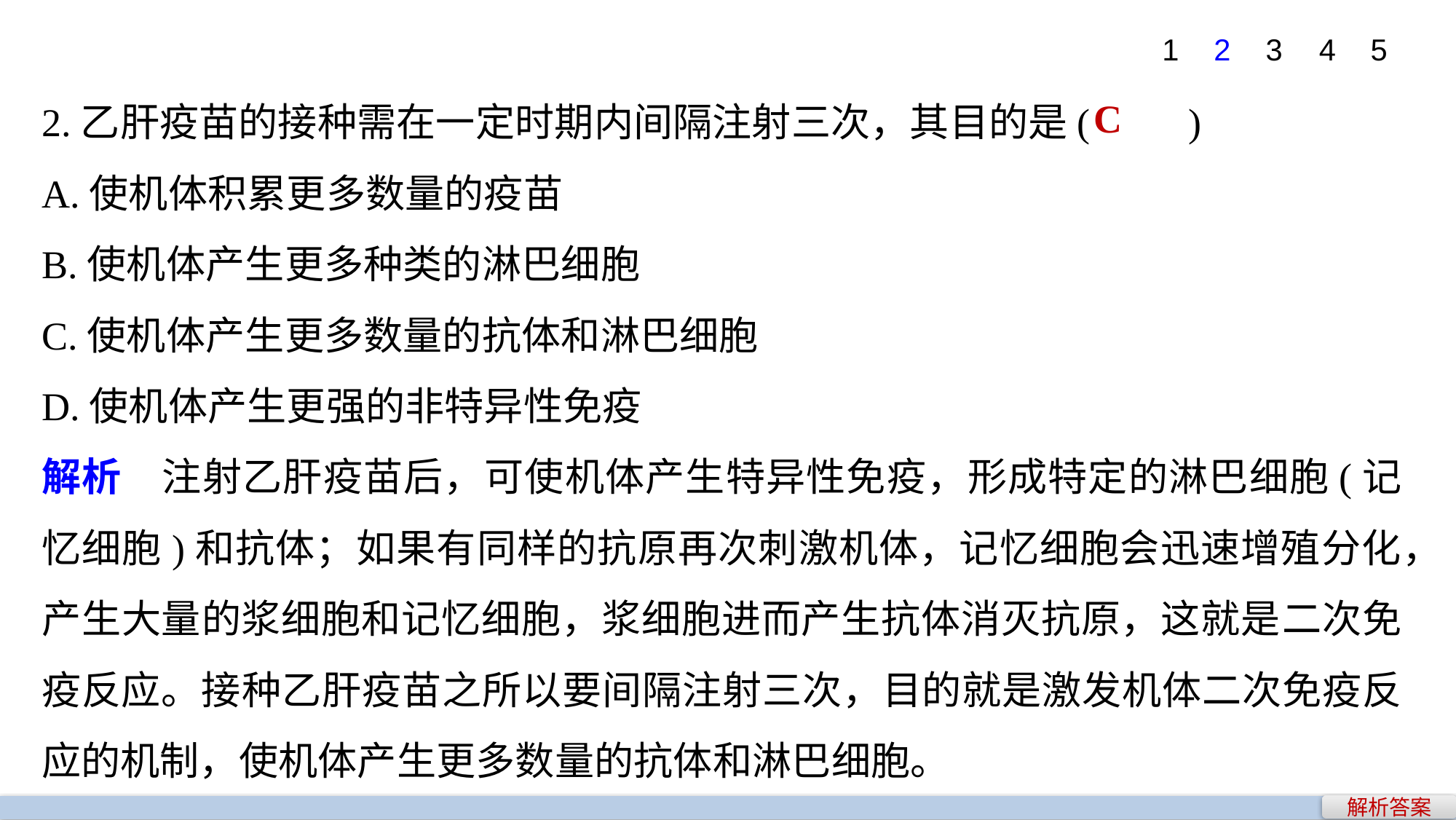

1
2
3
4
5
2.乙肝疫苗的接种需在一定时期内间隔注射三次，其目的是(　　)
A.使机体积累更多数量的疫苗
B.使机体产生更多种类的淋巴细胞
C.使机体产生更多数量的抗体和淋巴细胞
D.使机体产生更强的非特异性免疫
解析　注射乙肝疫苗后，可使机体产生特异性免疫，形成特定的淋巴细胞(记忆细胞)和抗体；如果有同样的抗原再次刺激机体，记忆细胞会迅速增殖分化，产生大量的浆细胞和记忆细胞，浆细胞进而产生抗体消灭抗原，这就是二次免疫反应。接种乙肝疫苗之所以要间隔注射三次，目的就是激发机体二次免疫反应的机制，使机体产生更多数量的抗体和淋巴细胞。
C
解析答案